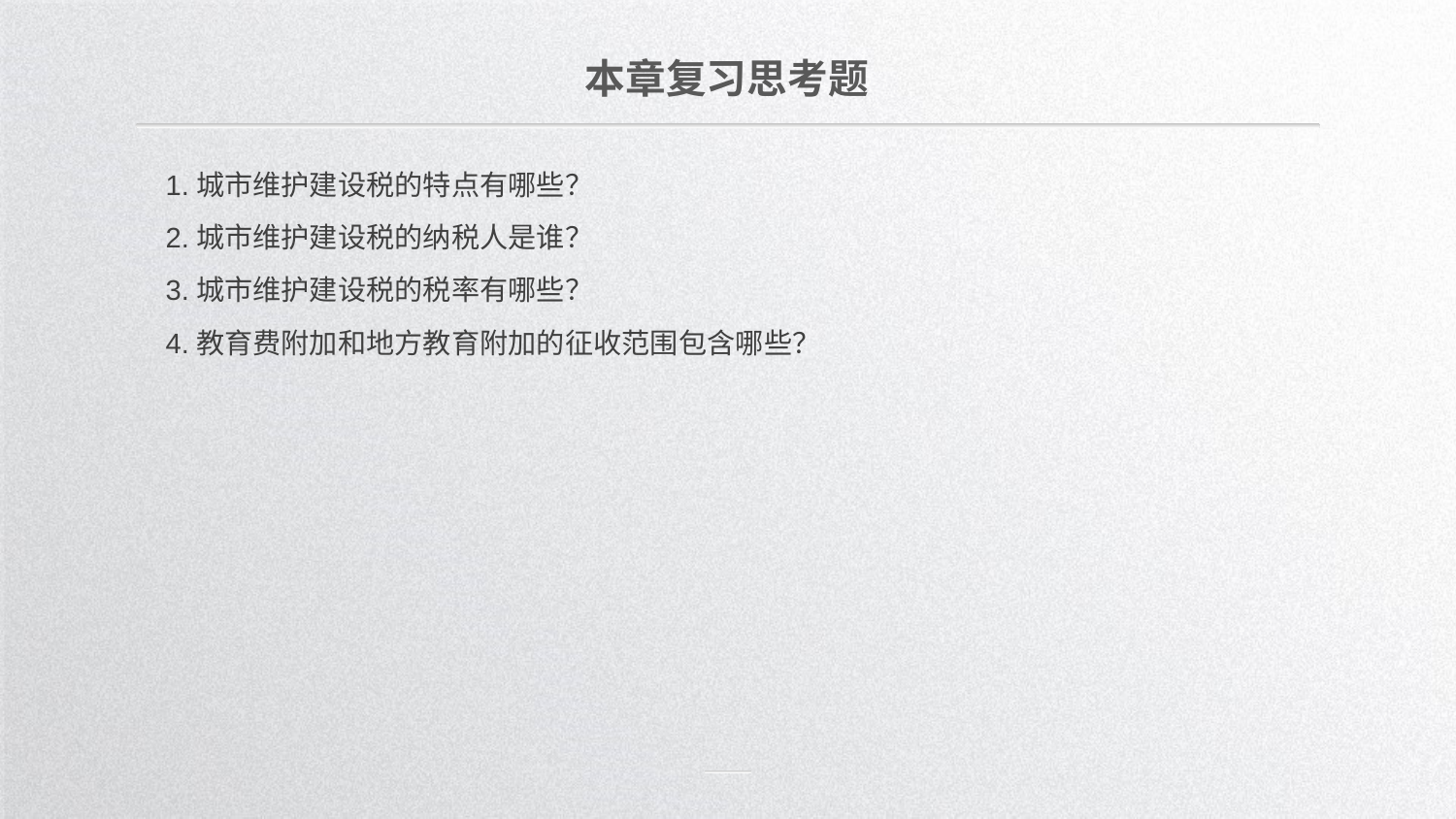

本章复习思考题
1.城市维护建设税的特点有哪些？
2.城市维护建设税的纳税人是谁？
3.城市维护建设税的税率有哪些？
4.教育费附加和地方教育附加的征收范围包含哪些？